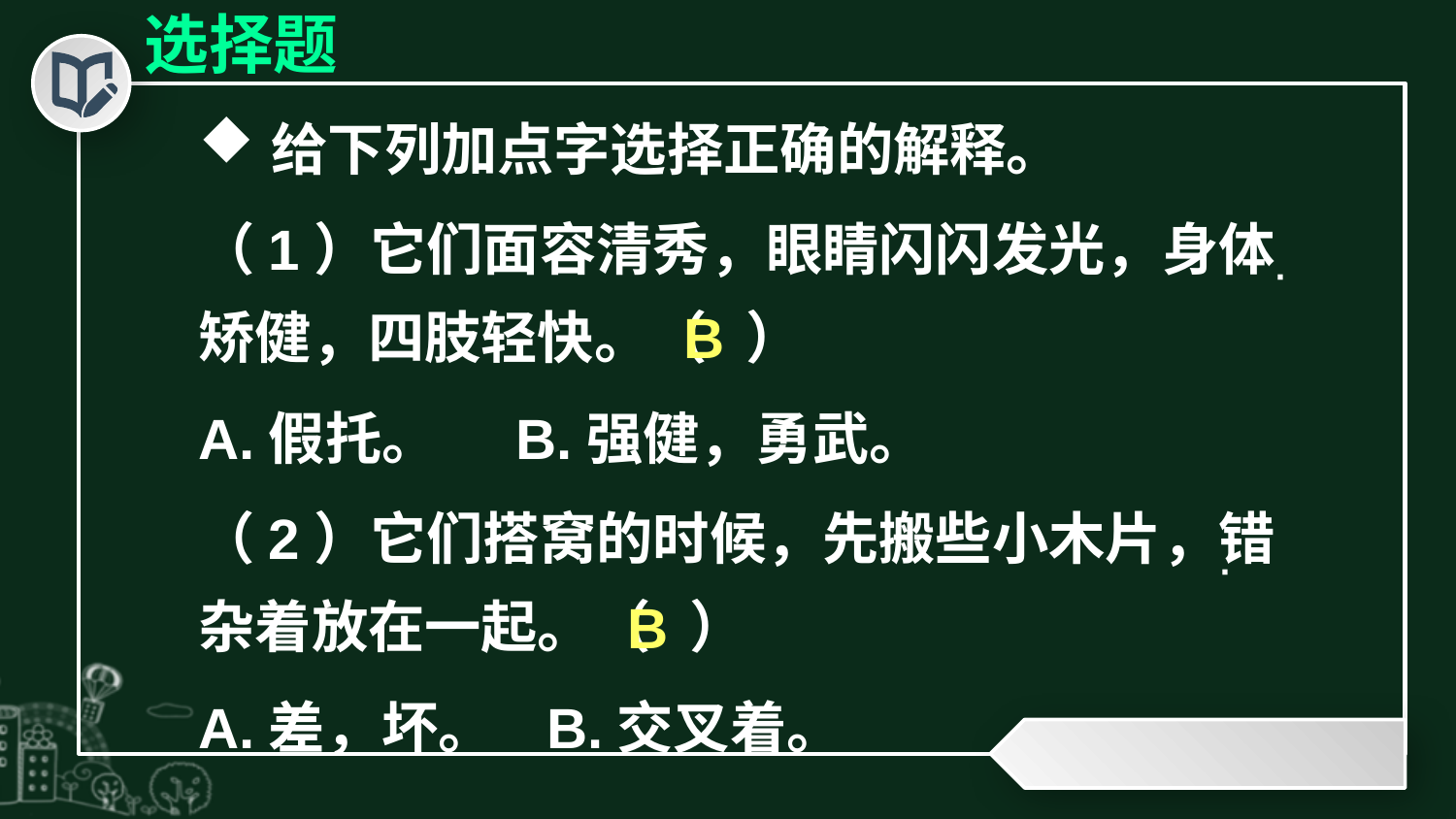

选择题

给下列加点字选择正确的解释。
（1）它们面容清秀，眼睛闪闪发光，身体矫健，四肢轻快。（   ）
A.假托。     B.强健，勇武。
（2）它们搭窝的时候，先搬些小木片，错杂着放在一起。（   ）
A.差，坏。   B.交叉着。
·
·
B
B